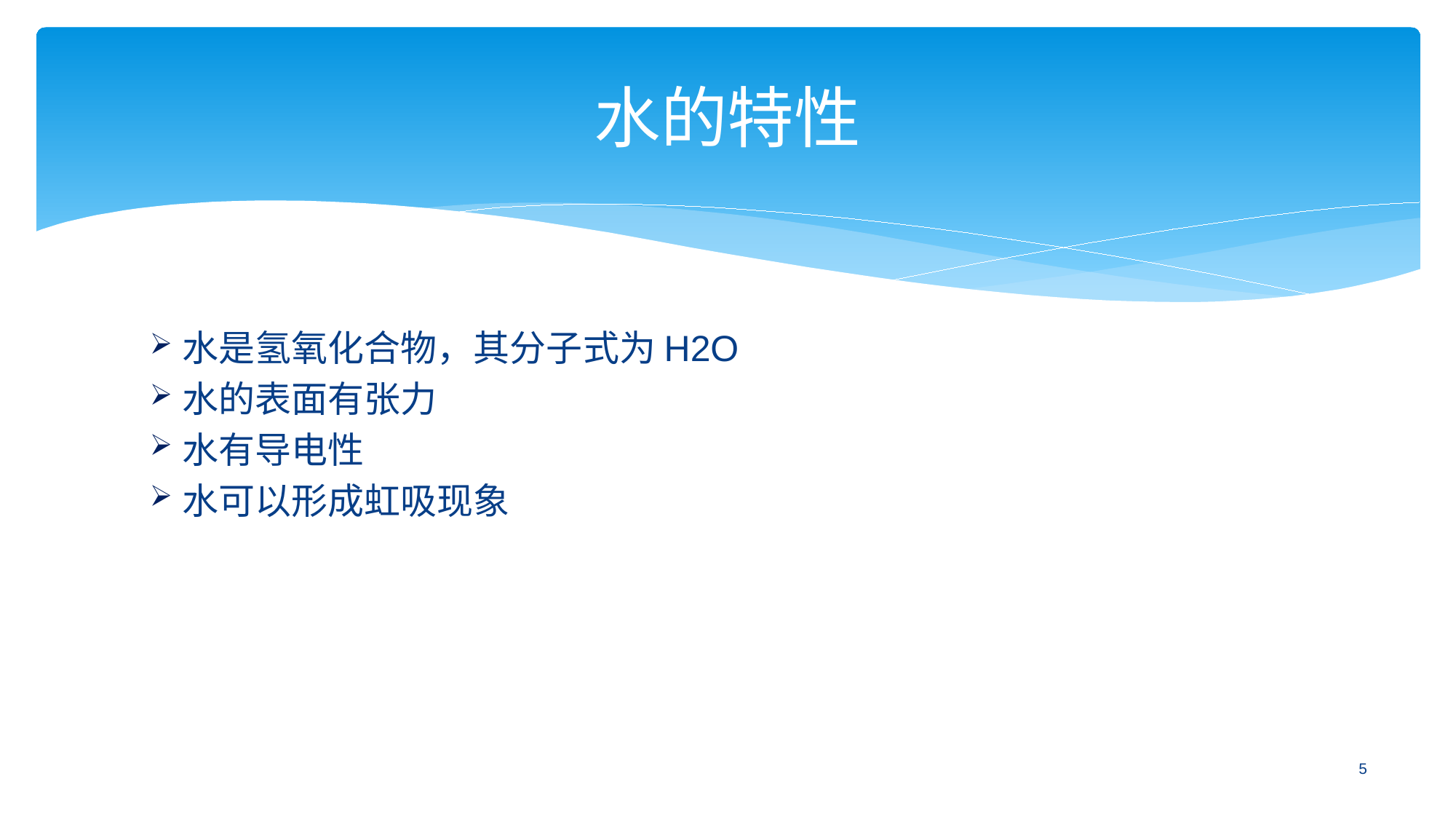

# 水的特性
水是氢氧化合物，其分子式为H2O
水的表面有张力
水有导电性
水可以形成虹吸现象
5